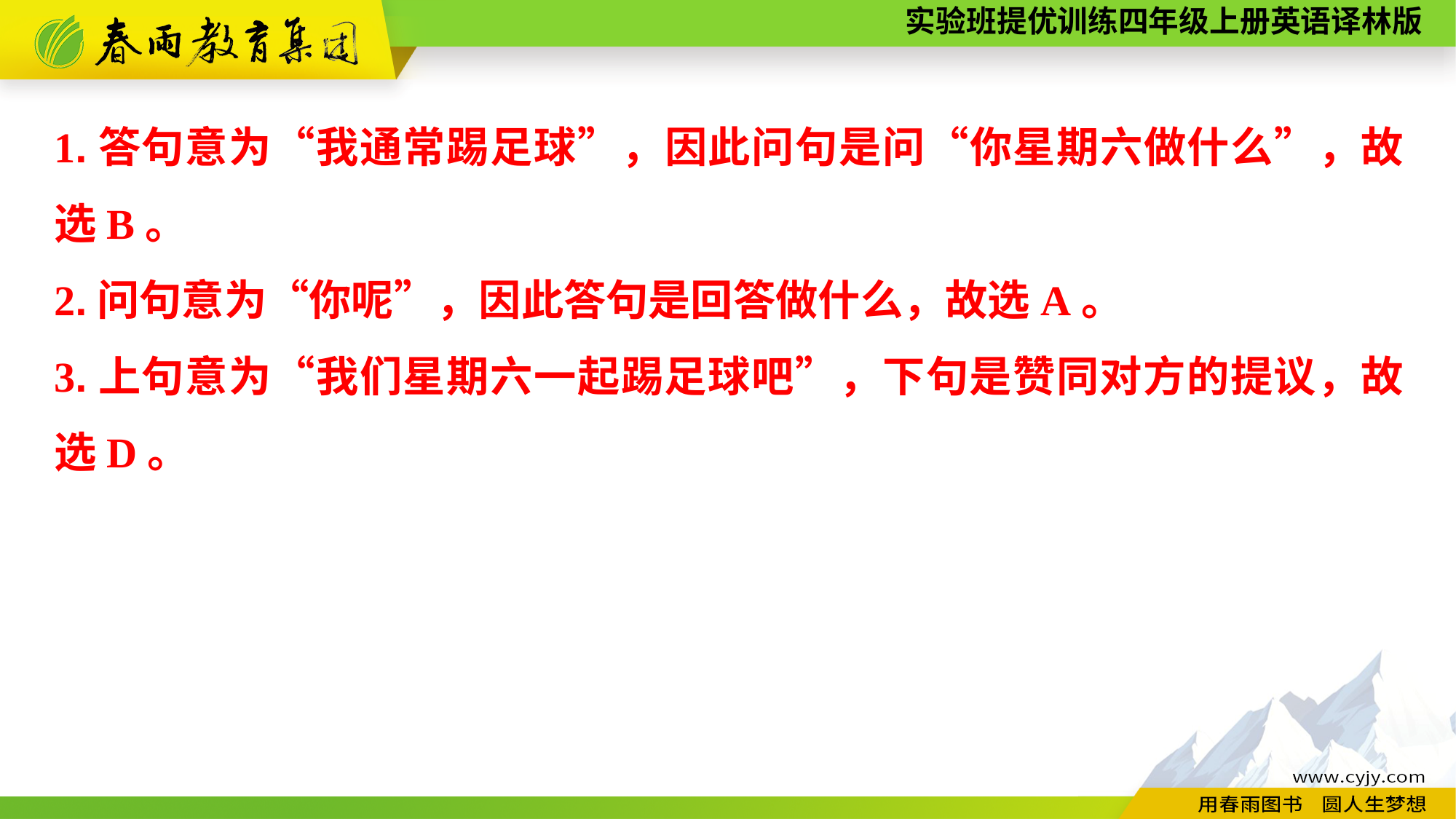

1.答句意为“我通常踢足球”，因此问句是问“你星期六做什么”，故选B。
2.问句意为“你呢”，因此答句是回答做什么，故选A。
3.上句意为“我们星期六一起踢足球吧”，下句是赞同对方的提议，故选D。